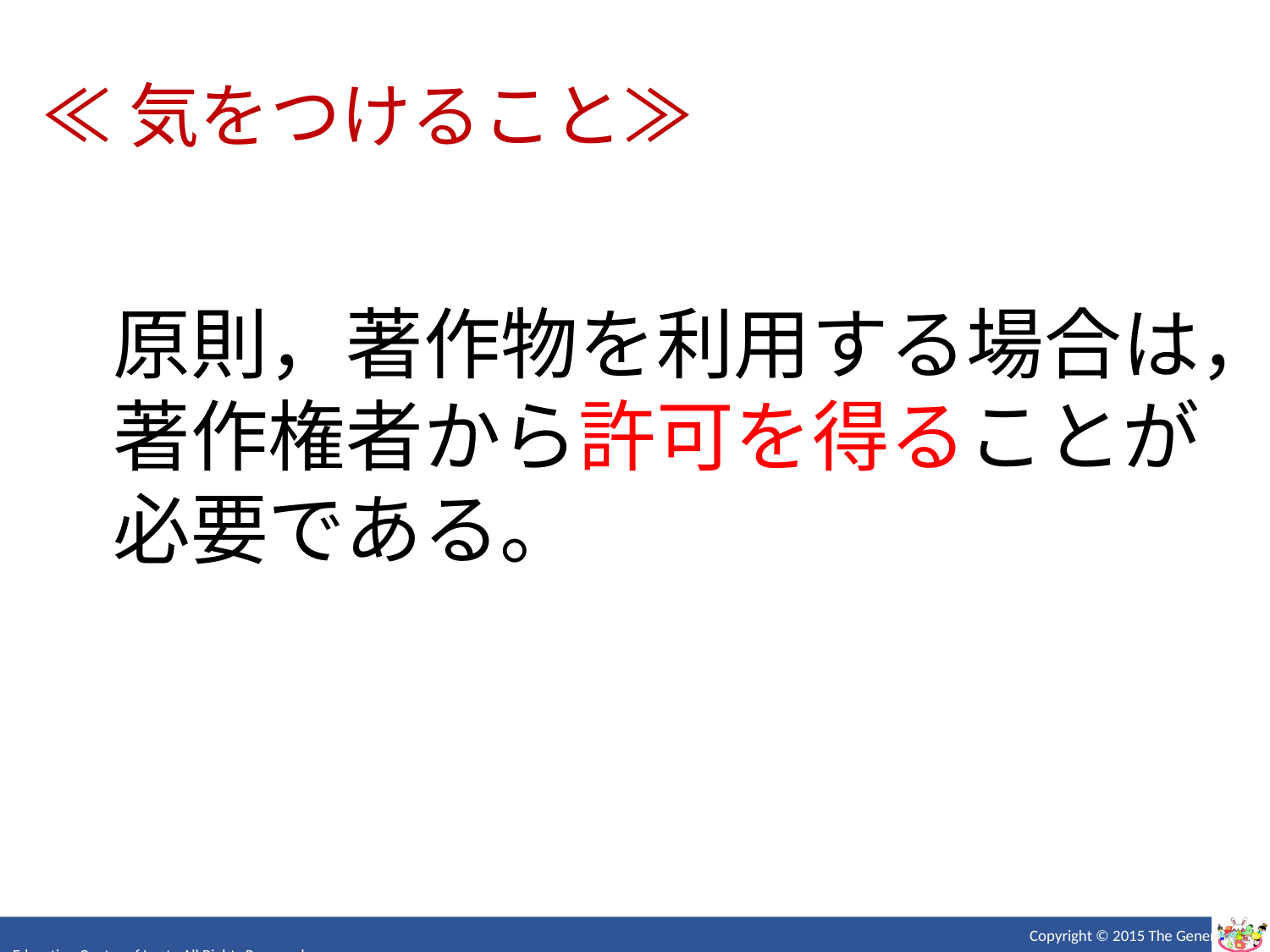

≪気をつけること≫
原則，著作物を利用する場合は，著作権者から許可を得ることが
必要である。